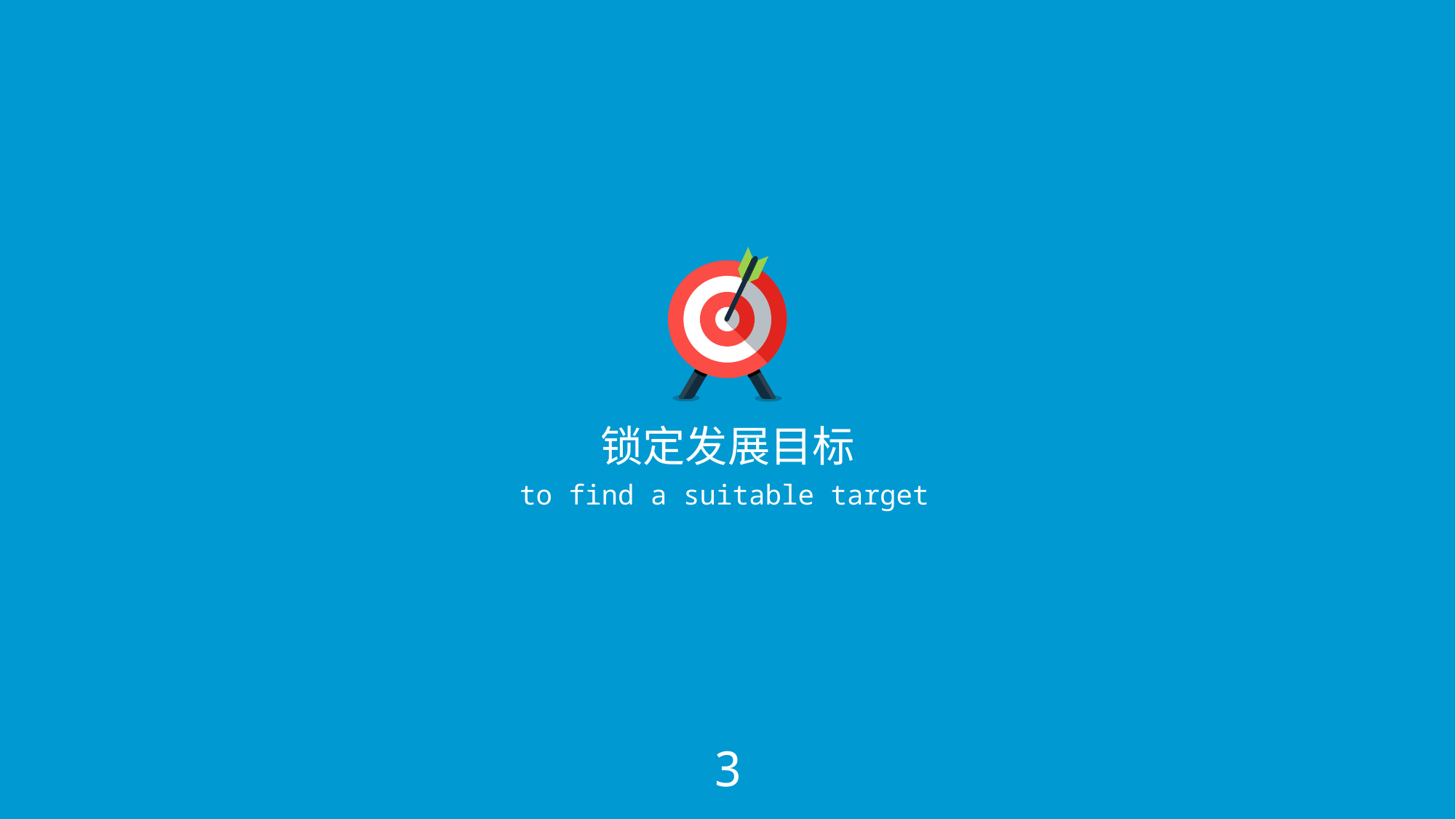

锁定发展目标
to find a suitable target
3